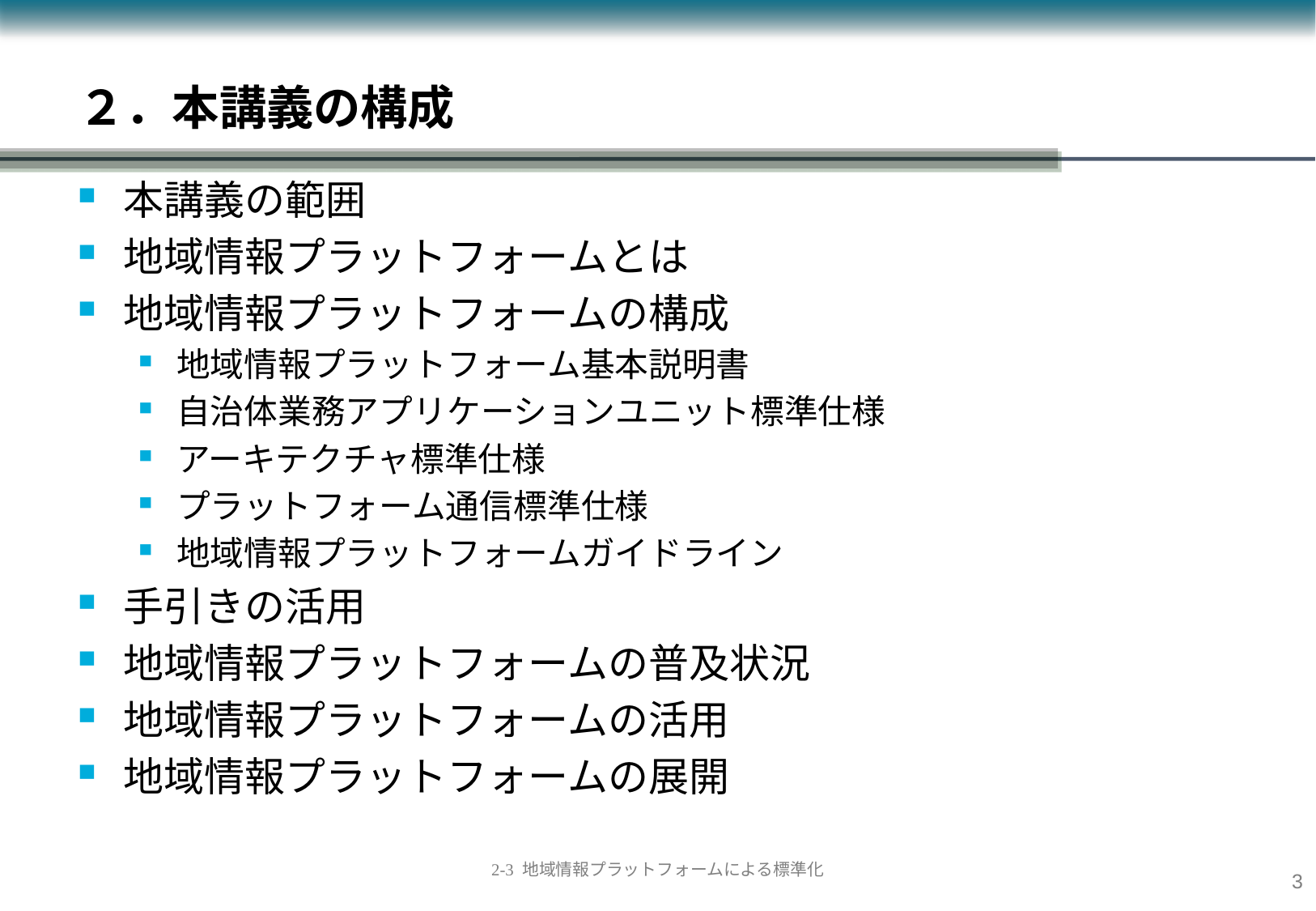

２．本講義の構成
本講義の範囲
地域情報プラットフォームとは
地域情報プラットフォームの構成
地域情報プラットフォーム基本説明書
自治体業務アプリケーションユニット標準仕様
アーキテクチャ標準仕様
プラットフォーム通信標準仕様
地域情報プラットフォームガイドライン
手引きの活用
地域情報プラットフォームの普及状況
地域情報プラットフォームの活用
地域情報プラットフォームの展開
3
2-3 地域情報プラットフォームによる標準化